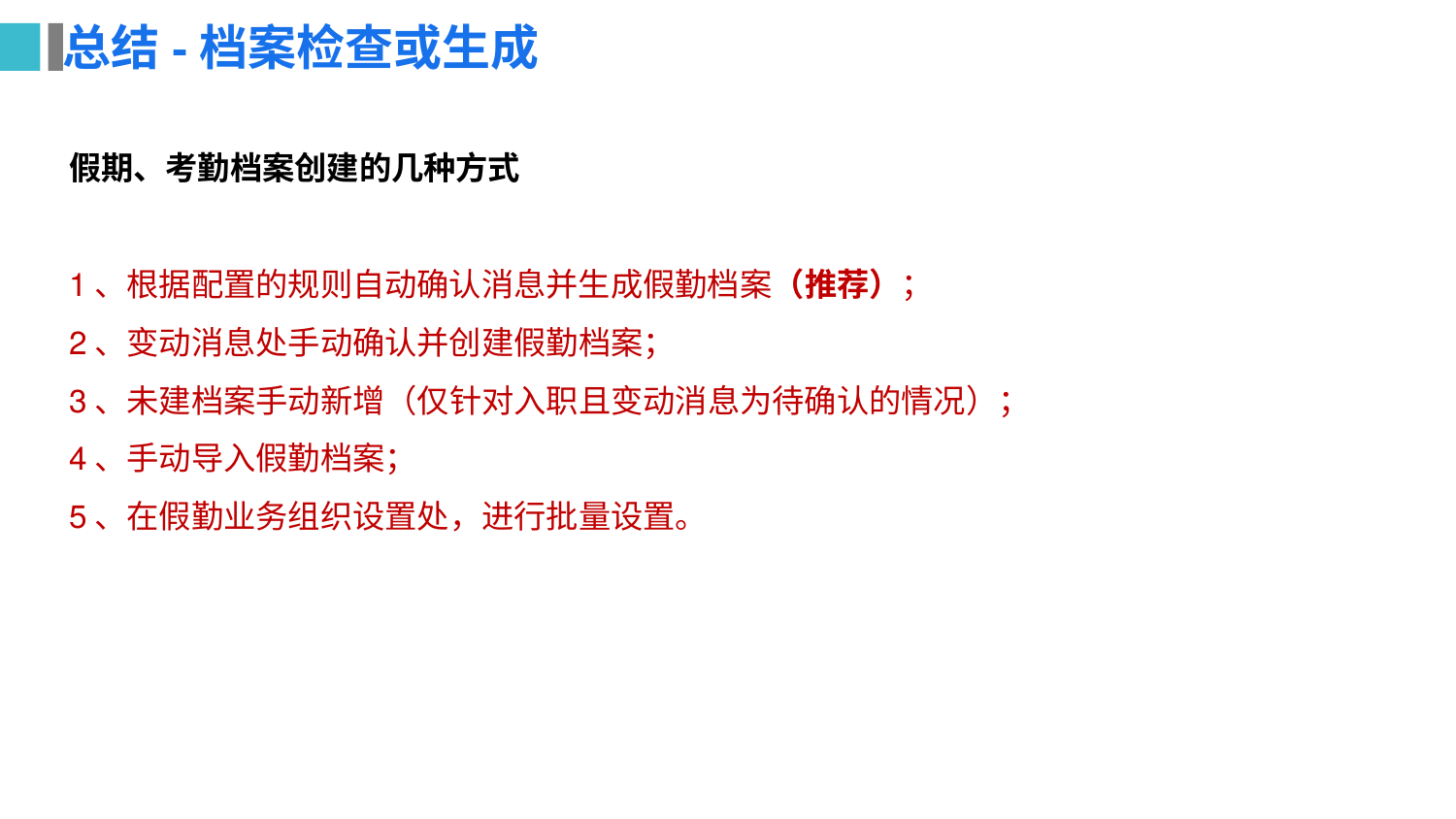

# 总结-档案检查或生成

假期、考勤档案创建的几种方式

1、根据配置的规则自动确认消息并生成假勤档案（推荐）；
2、变动消息处手动确认并创建假勤档案；
3、未建档案手动新增（仅针对入职且变动消息为待确认的情况）；
4、手动导入假勤档案；
5、在假勤业务组织设置处，进行批量设置。